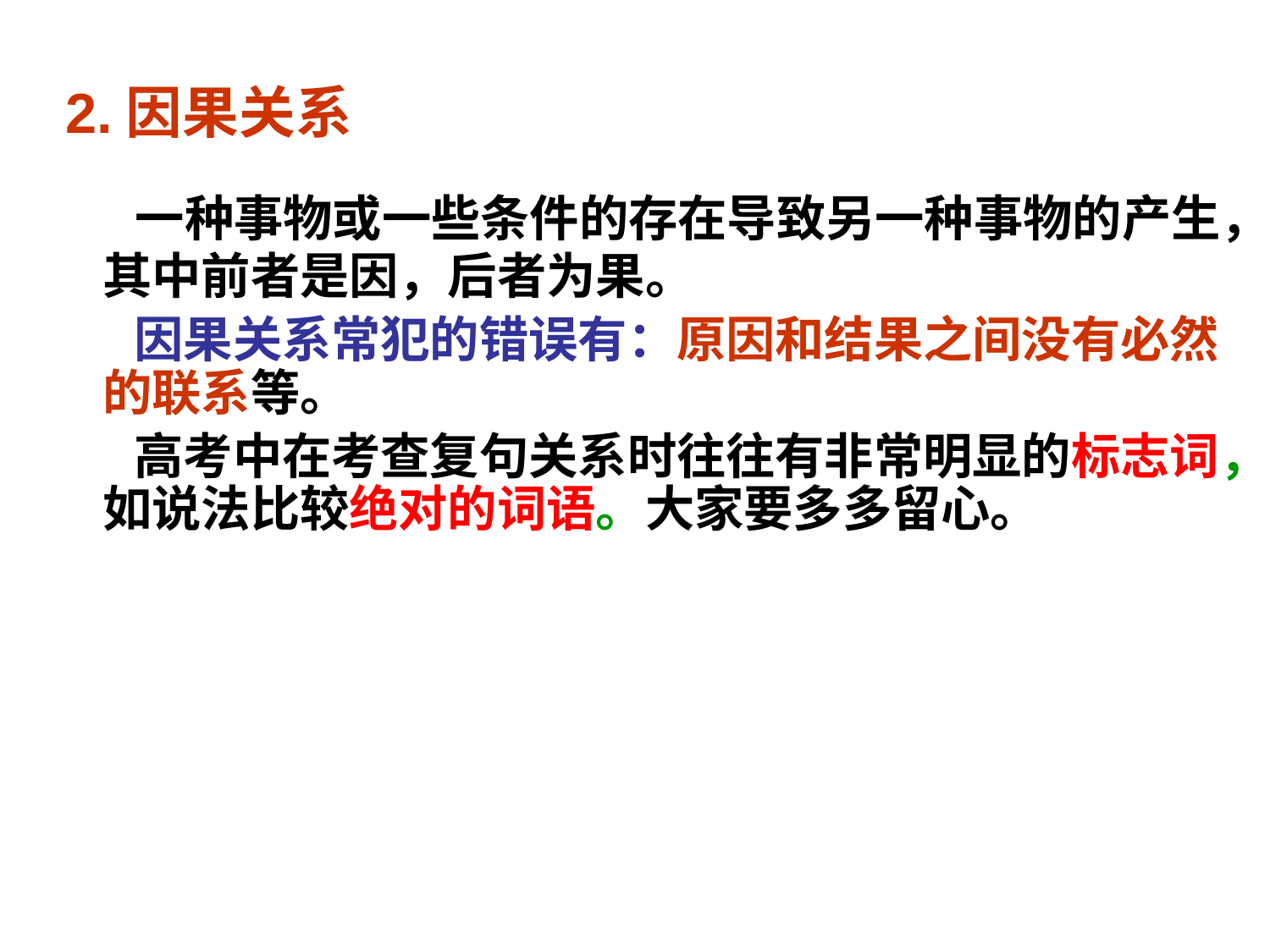

# 2.因果关系
    一种事物或一些条件的存在导致另一种事物的产生，其中前者是因，后者为果。
      因果关系常犯的错误有：原因和结果之间没有必然的联系等。
      高考中在考查复句关系时往往有非常明显的标志词，如说法比较绝对的词语。大家要多多留心。